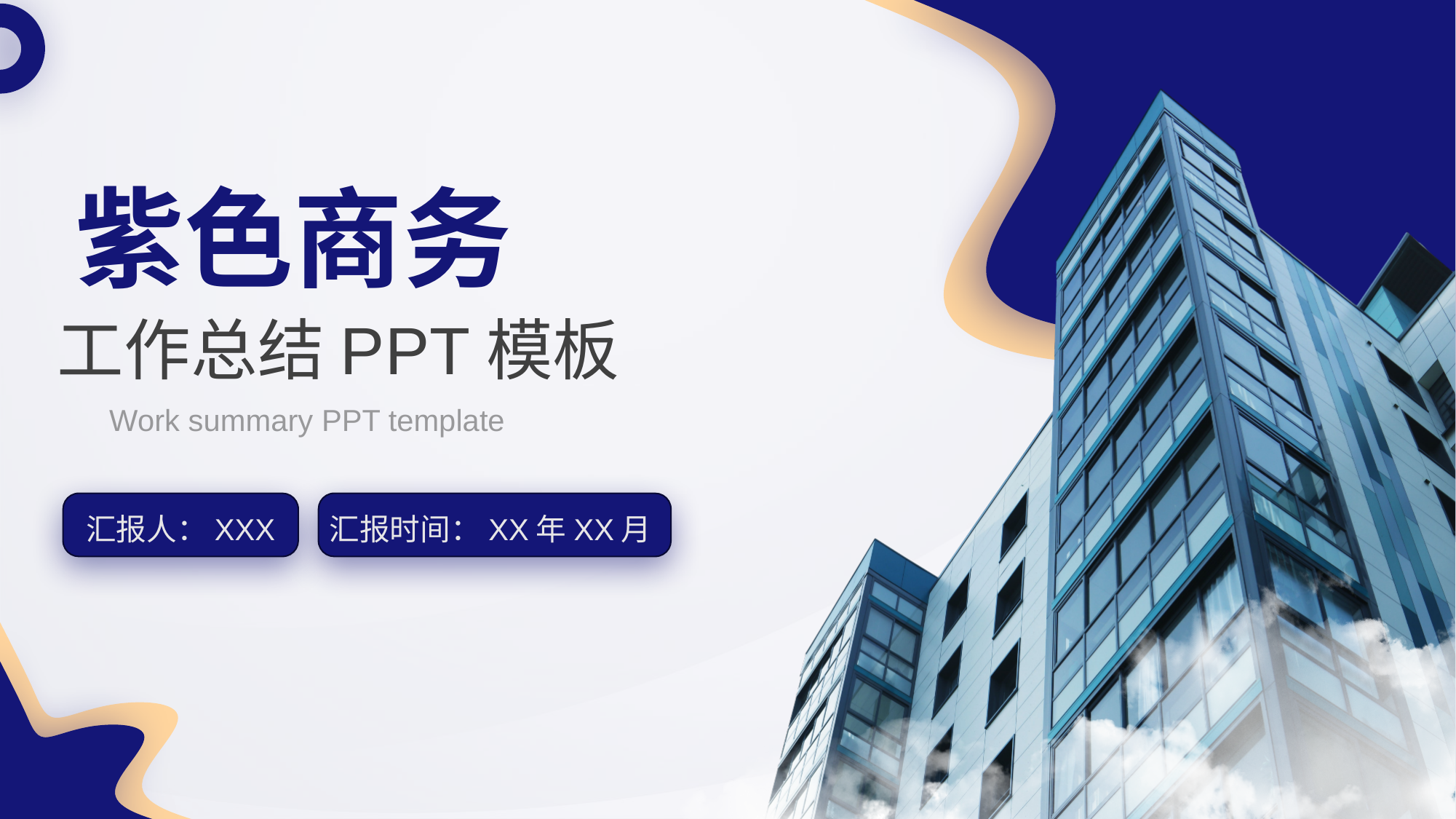

紫色商务
工作总结PPT模板
 Work summary PPT template

汇报人：XXX
汇报时间：XX年XX月